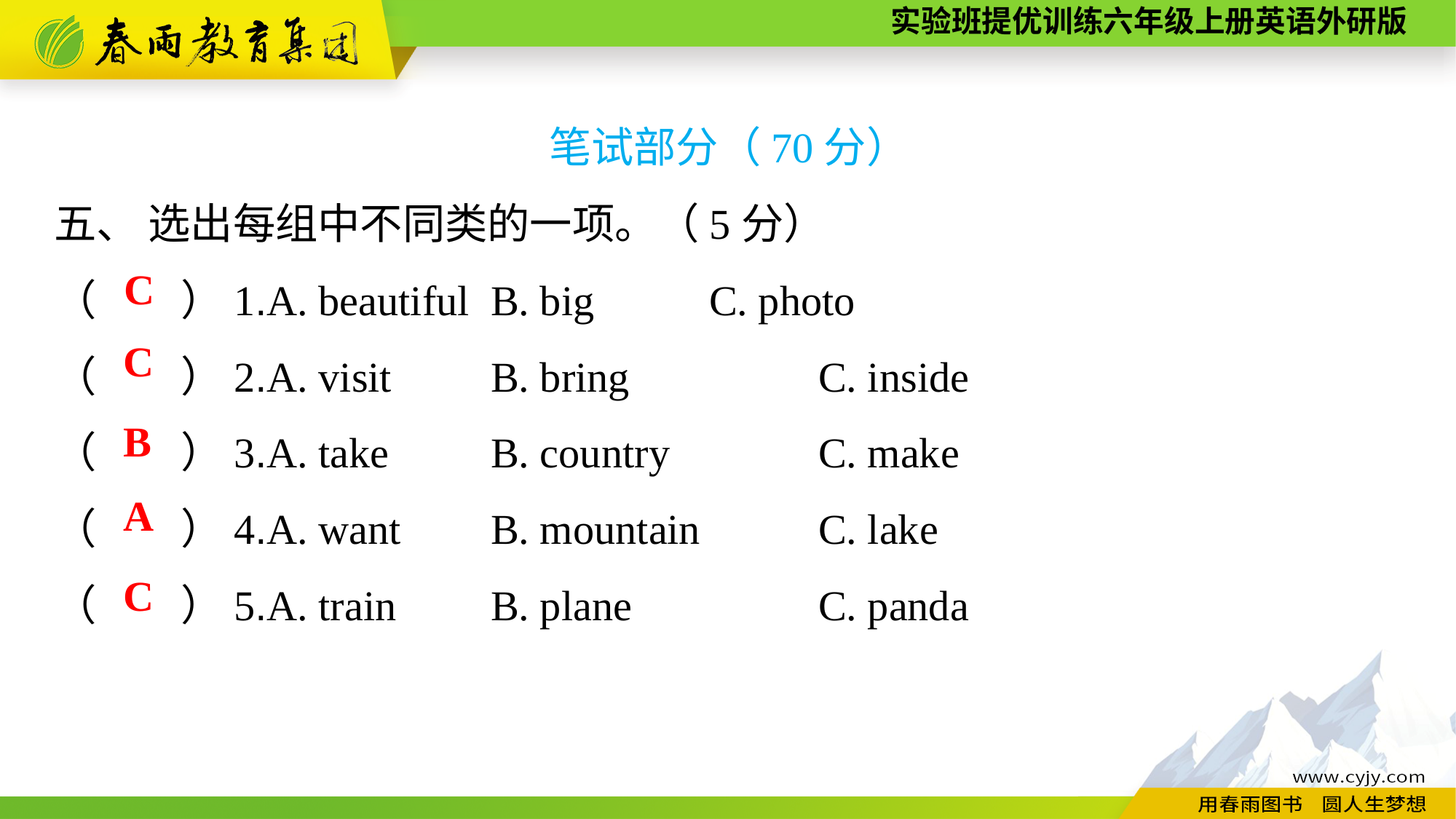

笔试部分（70分）
五、 选出每组中不同类的一项。（5分）
（　　）1.A. beautiful	B. big		C. photo
（　　）2.A. visit	B. bring		C. inside
（　　）3.A. take	B. country		C. make
（　　）4.A. want	B. mountain		C. lake
（　　）5.A. train	B. plane		C. panda
C
C
B
A
C